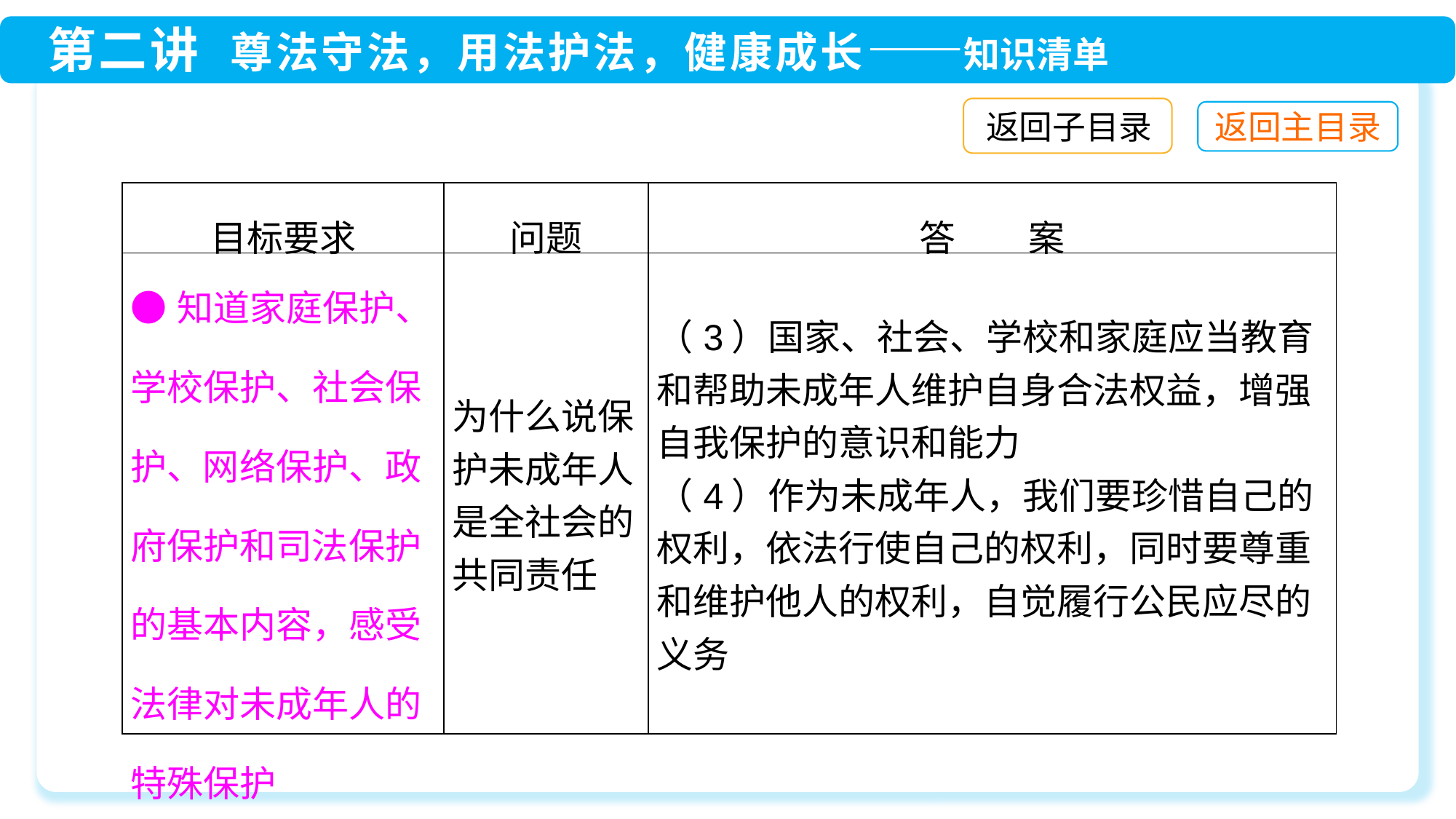

返回子目录
| 目标要求 | 问题 | 答　　案 |
| --- | --- | --- |
| ●知道家庭保护、学校保护、社会保护、网络保护、政府保护和司法保护的基本内容，感受法律对未成年人的特殊保护 | 为什么说保护未成年人是全社会的共同责任 | （3）国家、社会、学校和家庭应当教育和帮助未成年人维护自身合法权益，增强自我保护的意识和能力 （4）作为未成年人，我们要珍惜自己的权利，依法行使自己的权利，同时要尊重和维护他人的权利，自觉履行公民应尽的义务 |